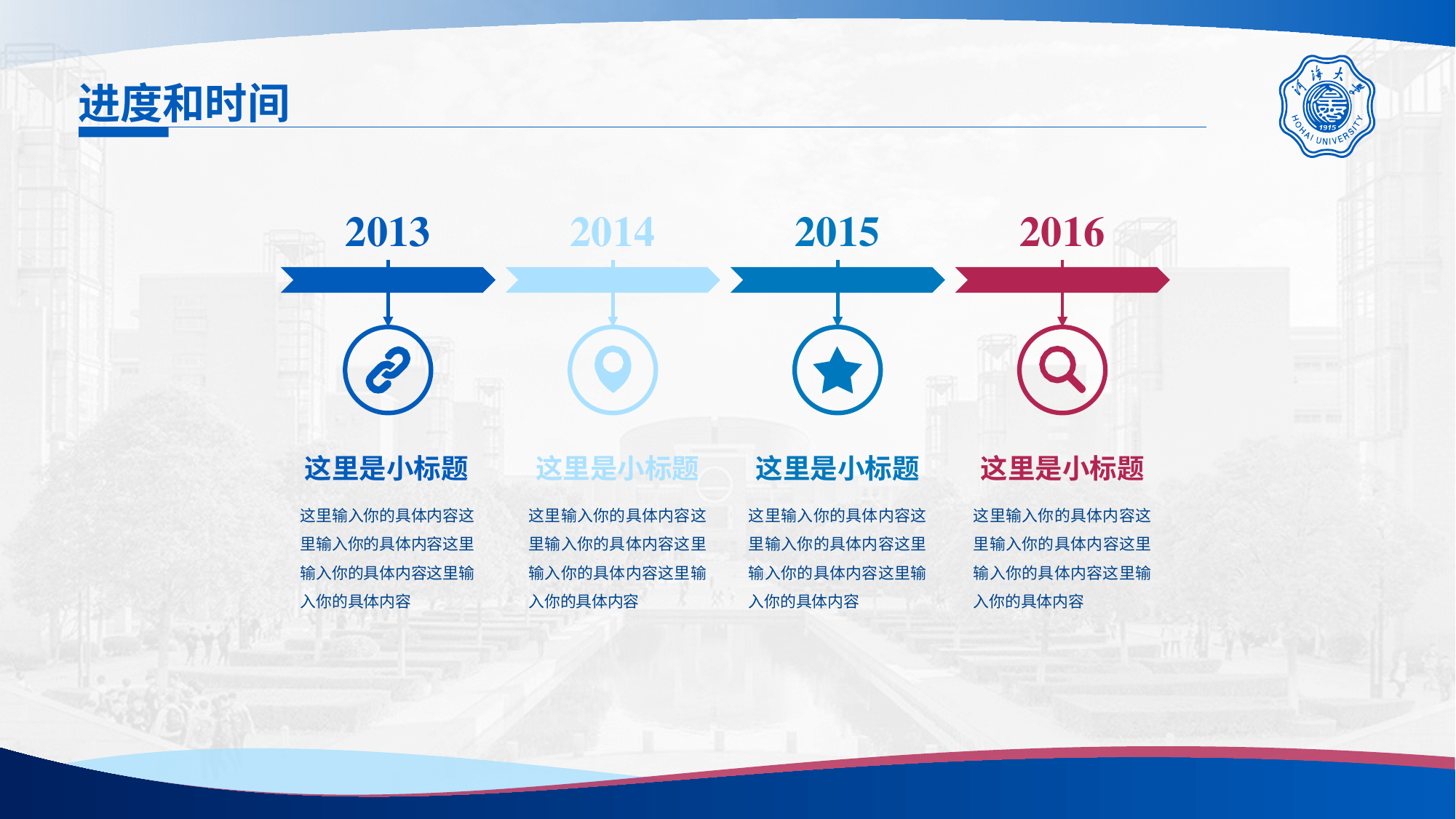

# 进度和时间
2013
2014
2015
2016

这里是小标题
这里是小标题
这里是小标题
这里是小标题
这里输入你的具体内容这里输入你的具体内容这里输入你的具体内容这里输入你的具体内容
这里输入你的具体内容这里输入你的具体内容这里输入你的具体内容这里输入你的具体内容
这里输入你的具体内容这里输入你的具体内容这里输入你的具体内容这里输入你的具体内容
这里输入你的具体内容这里输入你的具体内容这里输入你的具体内容这里输入你的具体内容